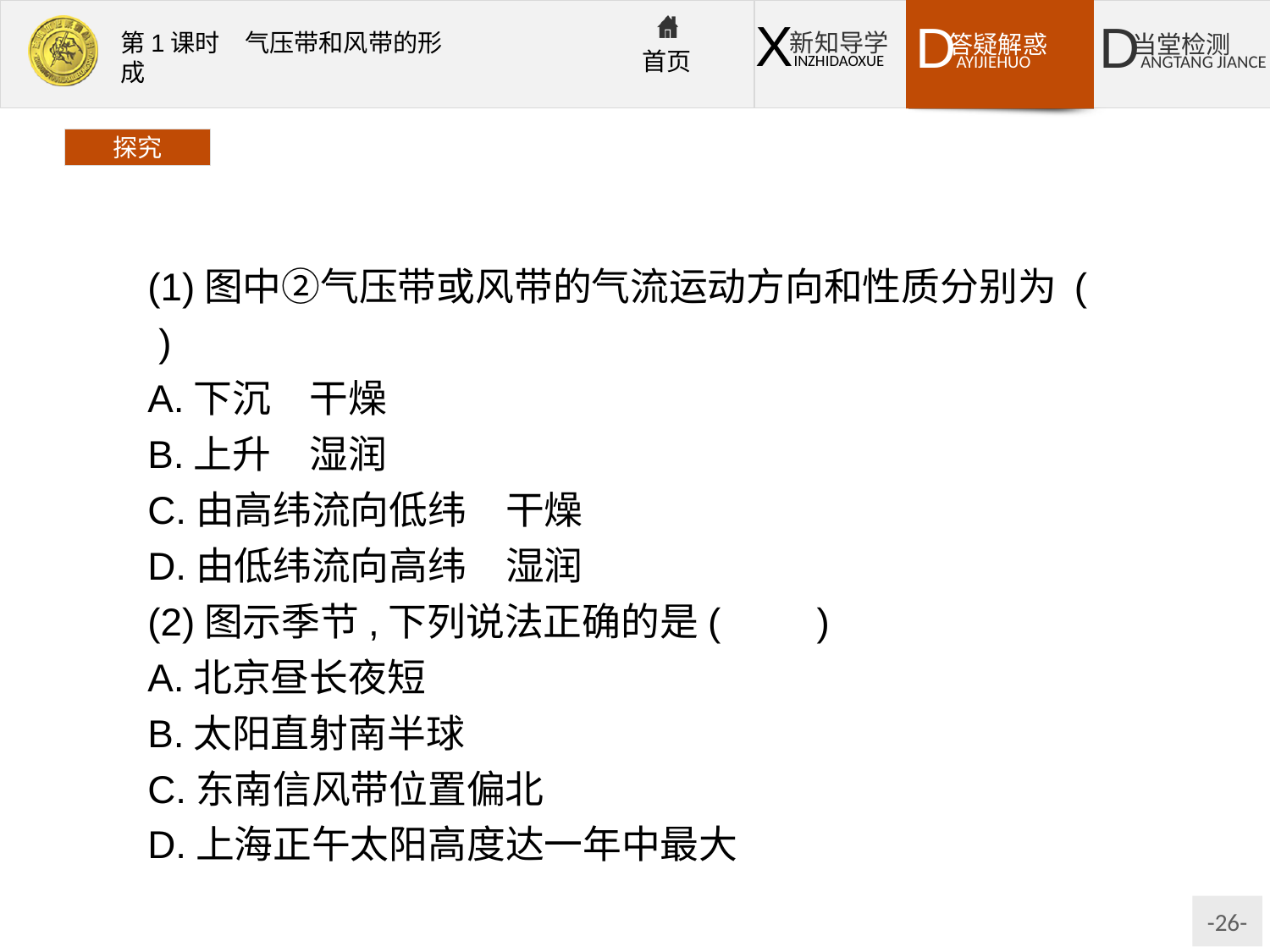

探究
(1)图中②气压带或风带的气流运动方向和性质分别为 (　　)
A.下沉　干燥
B.上升　湿润
C.由高纬流向低纬　干燥
D.由低纬流向高纬　湿润
(2)图示季节,下列说法正确的是(　　)
A.北京昼长夜短
B.太阳直射南半球
C.东南信风带位置偏北
D.上海正午太阳高度达一年中最大